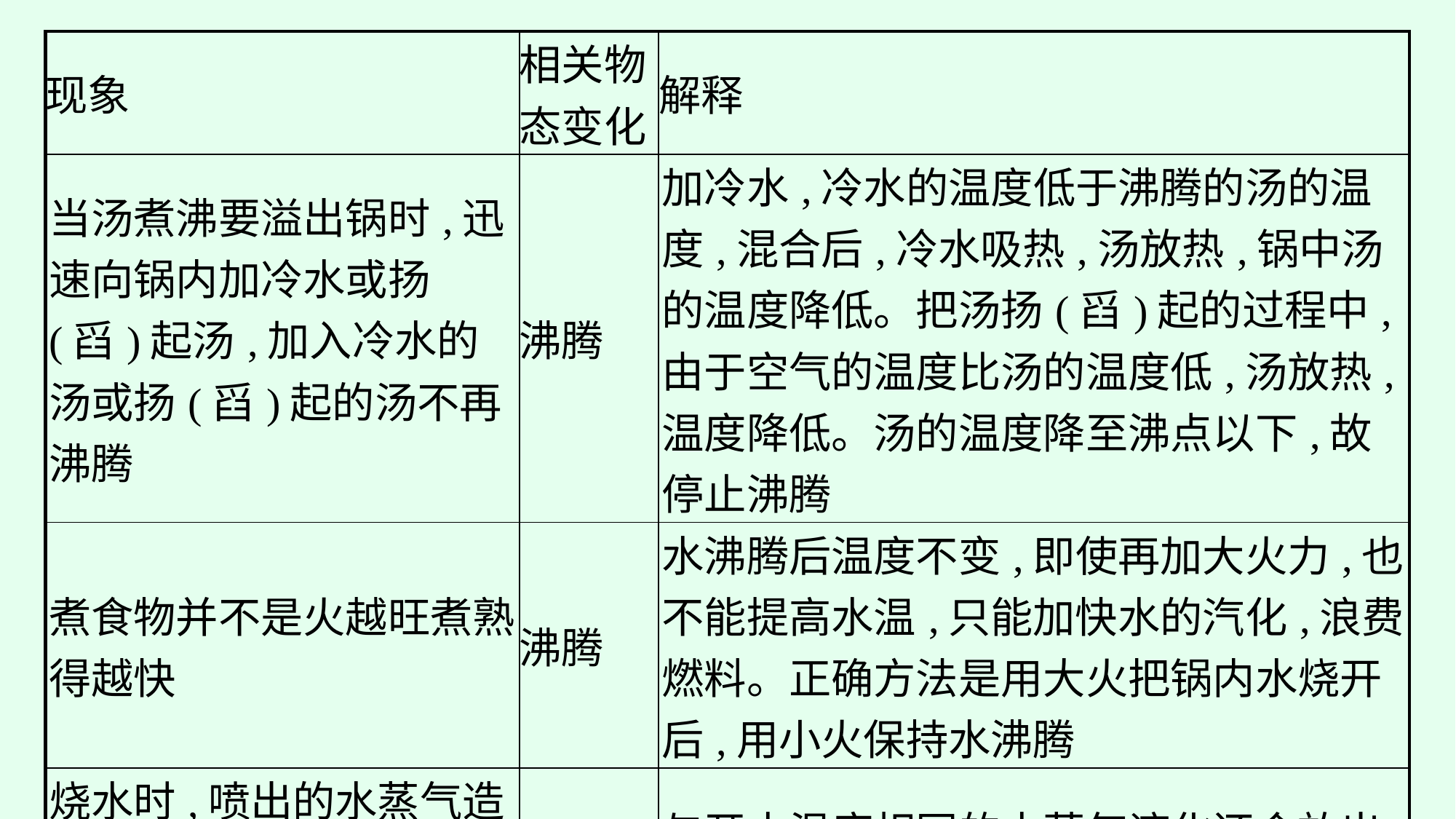

| 现象 | 相关物态变化 | 解释 |
| --- | --- | --- |
| 当汤煮沸要溢出锅时,迅速向锅内加冷水或扬(舀)起汤,加入冷水的汤或扬(舀)起的汤不再沸腾 | 沸腾 | 加冷水,冷水的温度低于沸腾的汤的温度,混合后,冷水吸热,汤放热,锅中汤的温度降低。把汤扬(舀)起的过程中,由于空气的温度比汤的温度低,汤放热,温度降低。汤的温度降至沸点以下,故停止沸腾 |
| 煮食物并不是火越旺煮熟得越快 | 沸腾 | 水沸腾后温度不变,即使再加大火力,也不能提高水温,只能加快水的汽化,浪费燃料。正确方法是用大火把锅内水烧开后,用小火保持水沸腾 |
| 烧水时,喷出的水蒸气造成的烫伤比开水造成的烫伤更严重 | 液化 | 与开水温度相同的水蒸气液化还会放出大量的热量 |